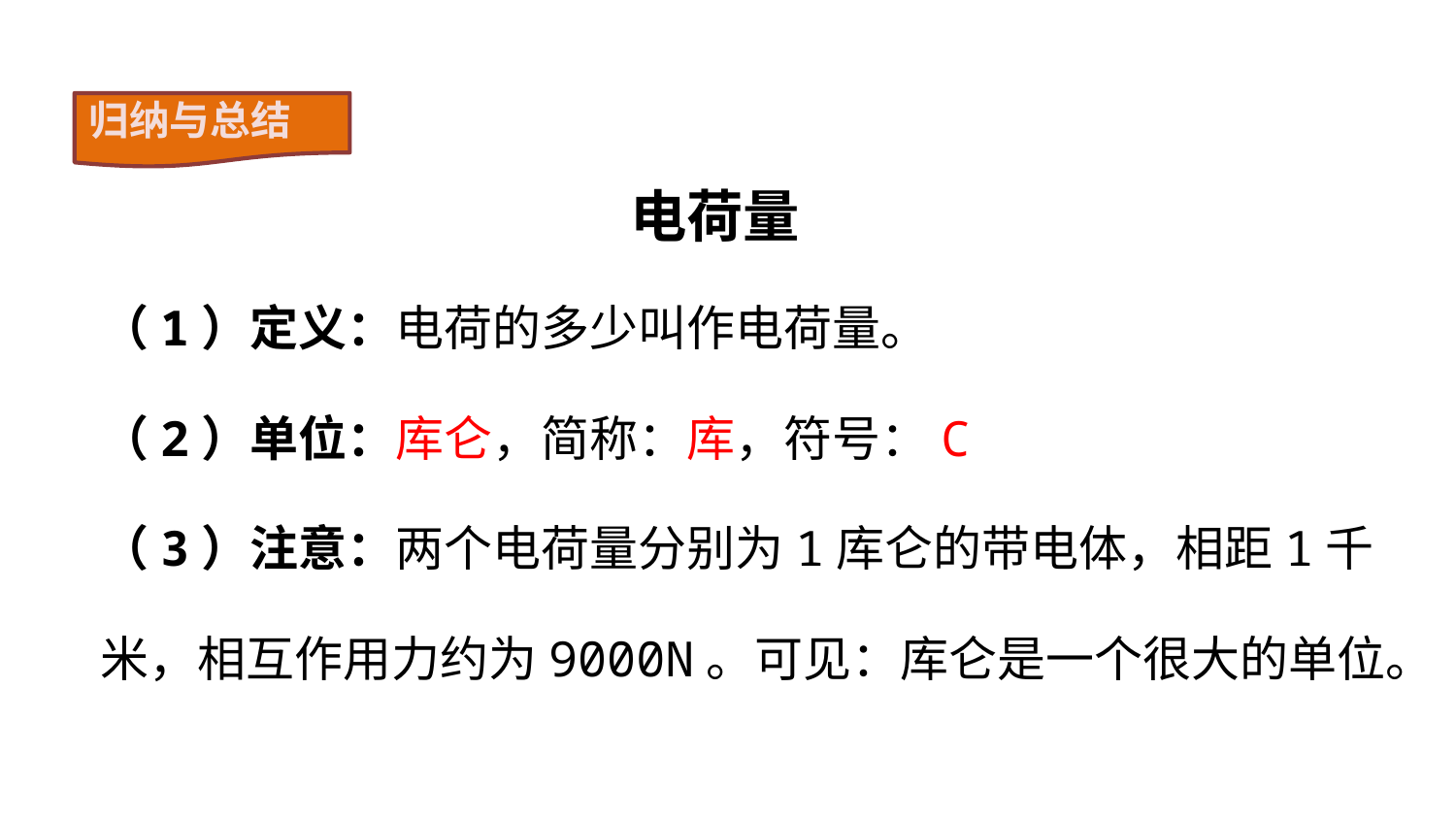

归纳与总结

电荷量
（1）定义：电荷的多少叫作电荷量。
（2）单位：库仑，简称：库，符号：C
（3）注意：两个电荷量分别为1库仑的带电体，相距1千米，相互作用力约为9000N。可见：库仑是一个很大的单位。